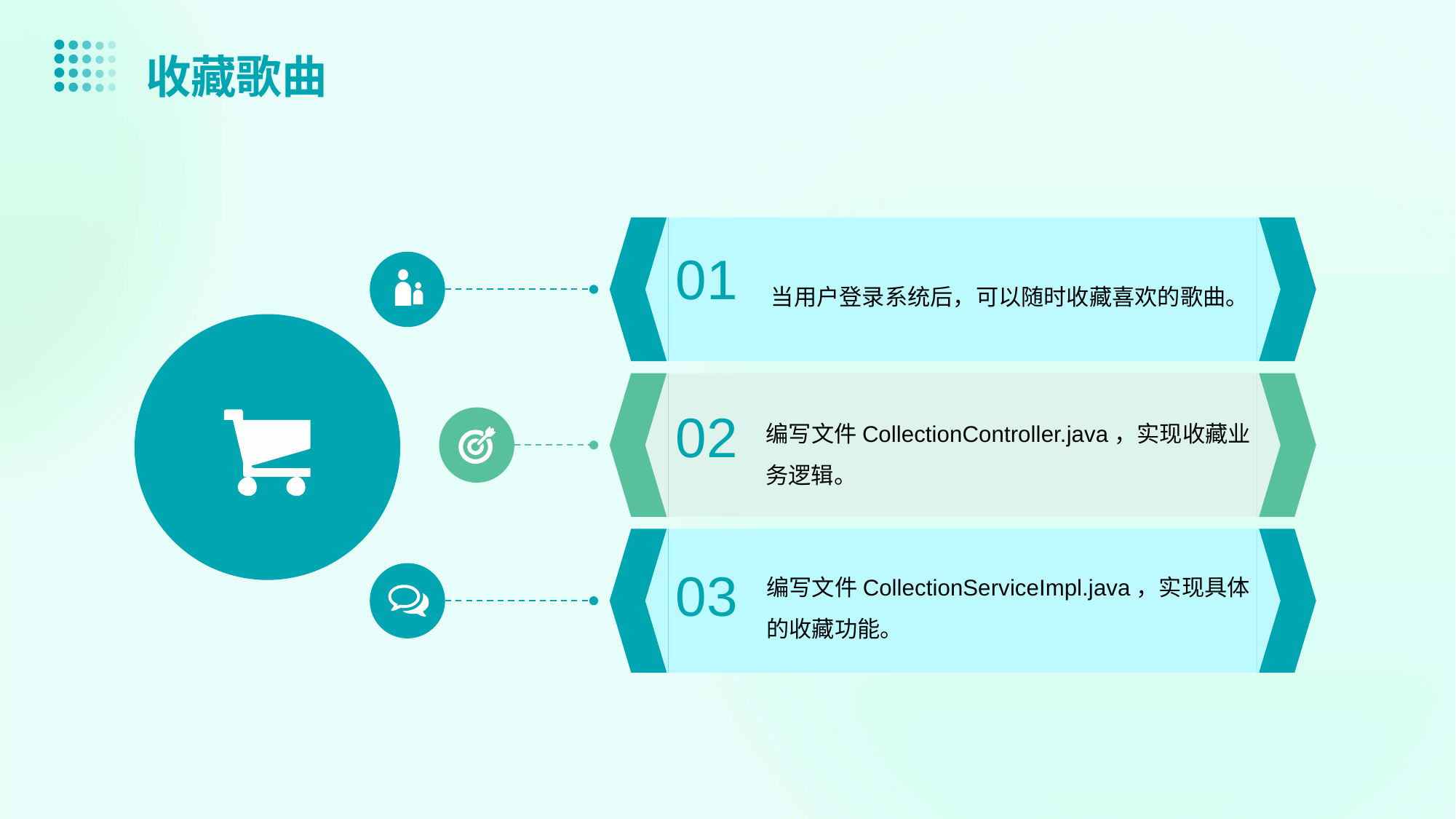

收藏歌曲

当用户登录系统后，可以随时收藏喜欢的歌曲。

01

编写文件CollectionController.java，实现收藏业务逻辑。

02

编写文件CollectionServiceImpl.java，实现具体的收藏功能。

03